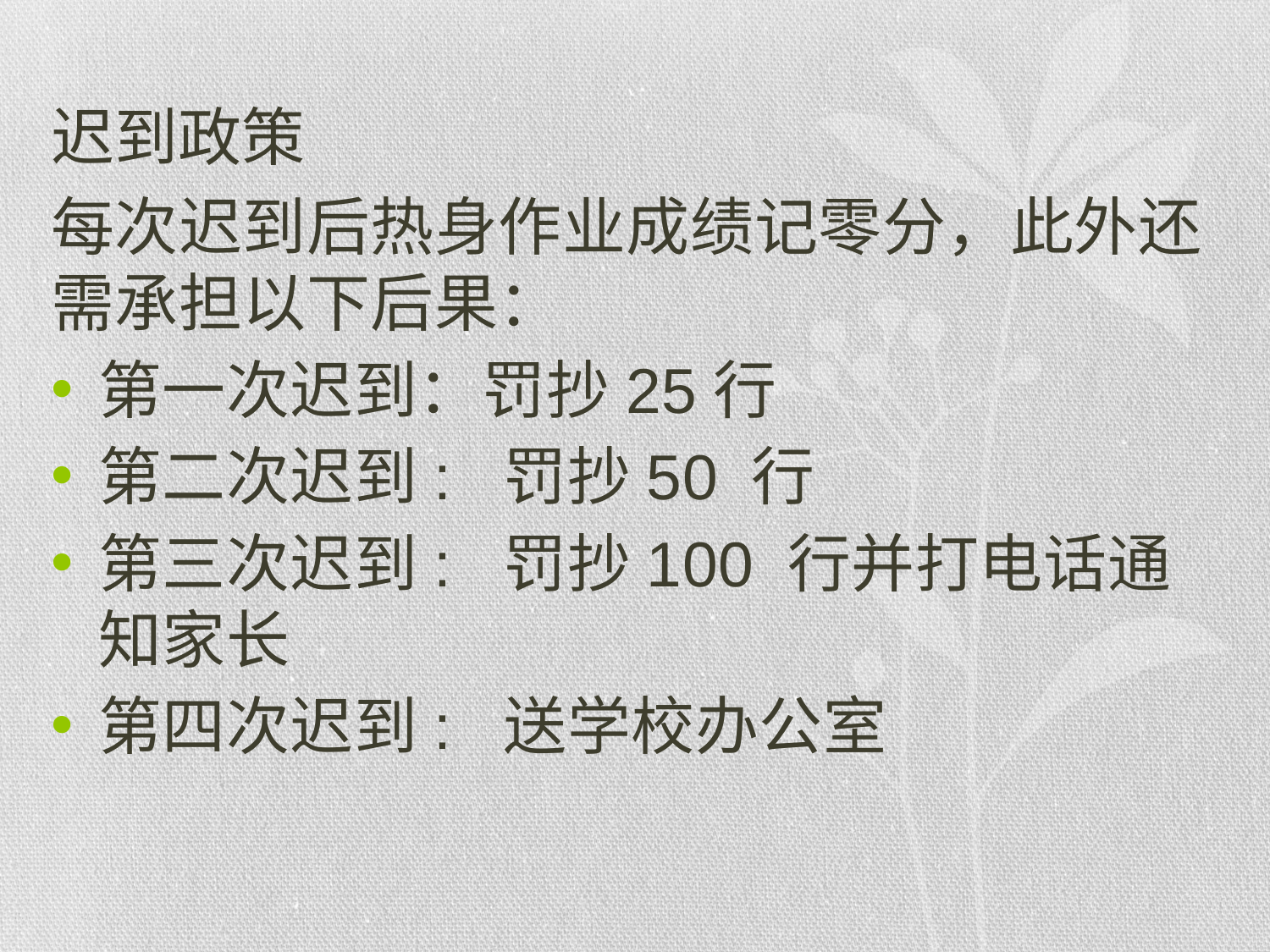

# 迟到政策
每次迟到后热身作业成绩记零分，此外还需承担以下后果：
第一次迟到：罚抄25行
第二次迟到:  罚抄50 行
第三次迟到:  罚抄100 行并打电话通知家长
第四次迟到:  送学校办公室